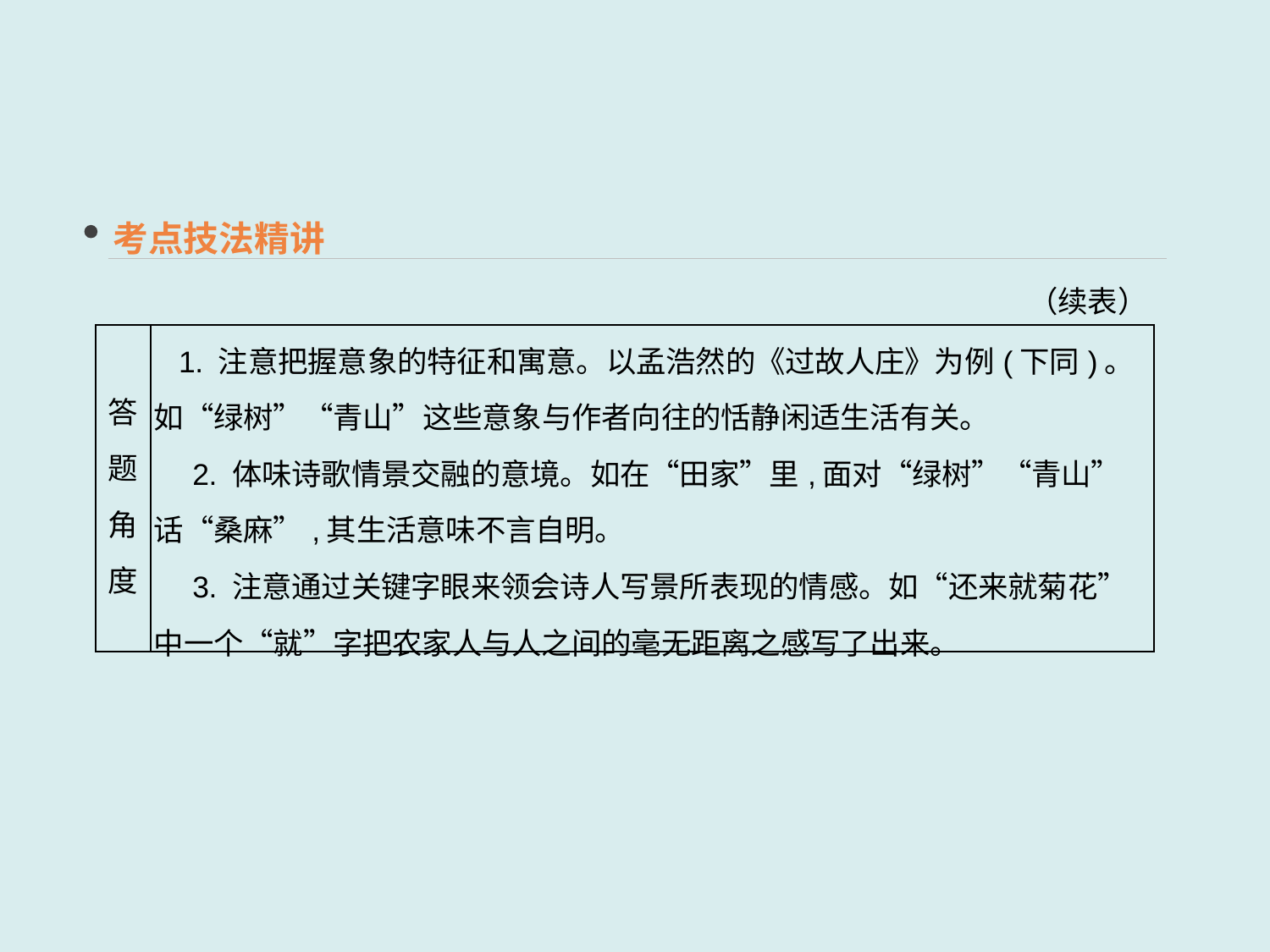

考点技法精讲

（续表）
| 答题 角度 | 1. 注意把握意象的特征和寓意。以孟浩然的《过故人庄》为例(下同)。如“绿树”“青山”这些意象与作者向往的恬静闲适生活有关。 　2. 体味诗歌情景交融的意境。如在“田家”里,面对“绿树”“青山”话“桑麻”,其生活意味不言自明。 　3. 注意通过关键字眼来领会诗人写景所表现的情感。如“还来就菊花”中一个“就”字把农家人与人之间的毫无距离之感写了出来。 |
| --- | --- |